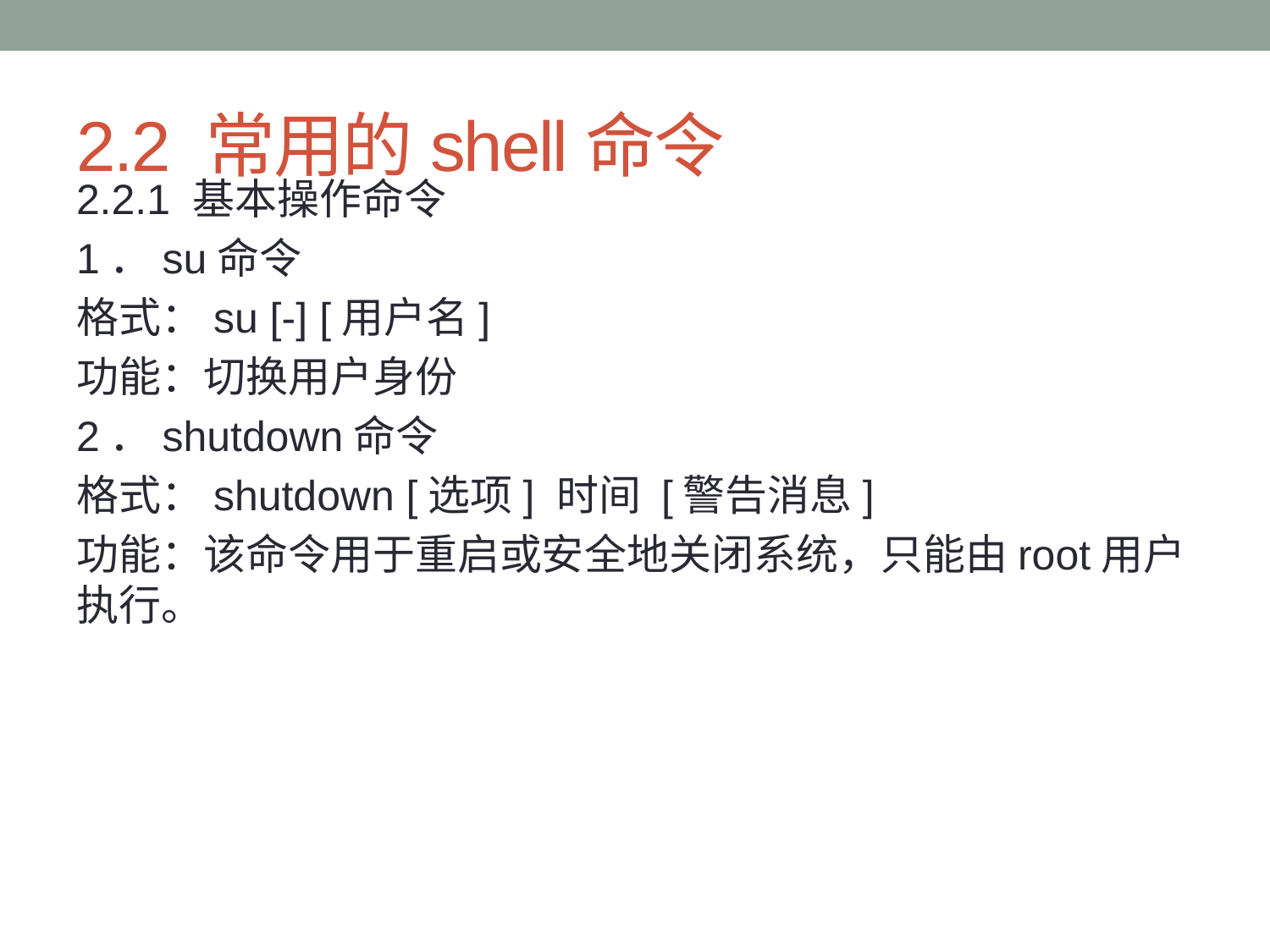

# 2.2 常用的shell命令
2.2.1 基本操作命令
1．su命令
格式：su [-] [用户名]
功能：切换用户身份
2．shutdown命令
格式：shutdown [选项] 时间 [警告消息]
功能：该命令用于重启或安全地关闭系统，只能由root用户执行。